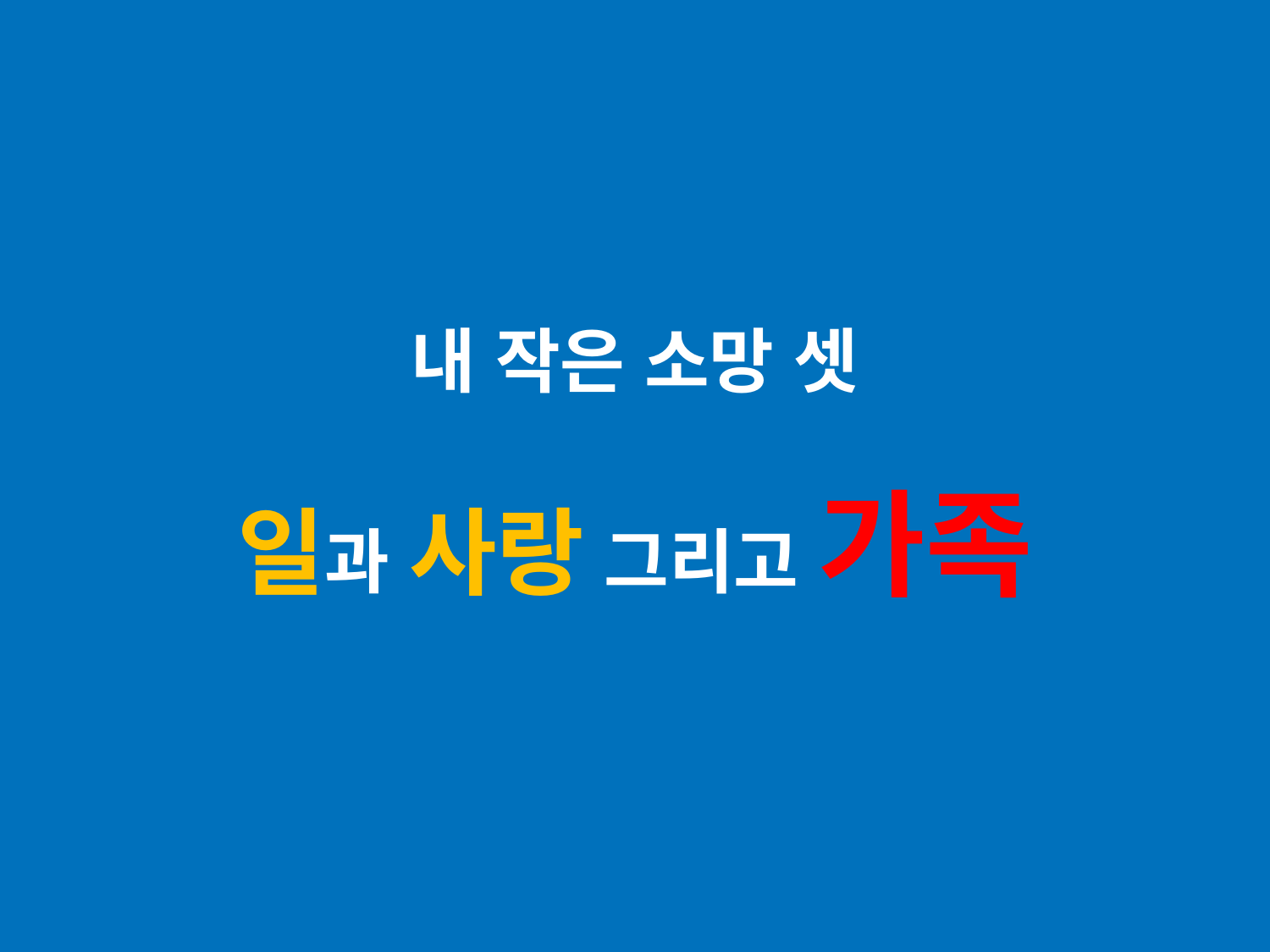

# 내 작은 소망 셋 일과 사랑 그리고 가족